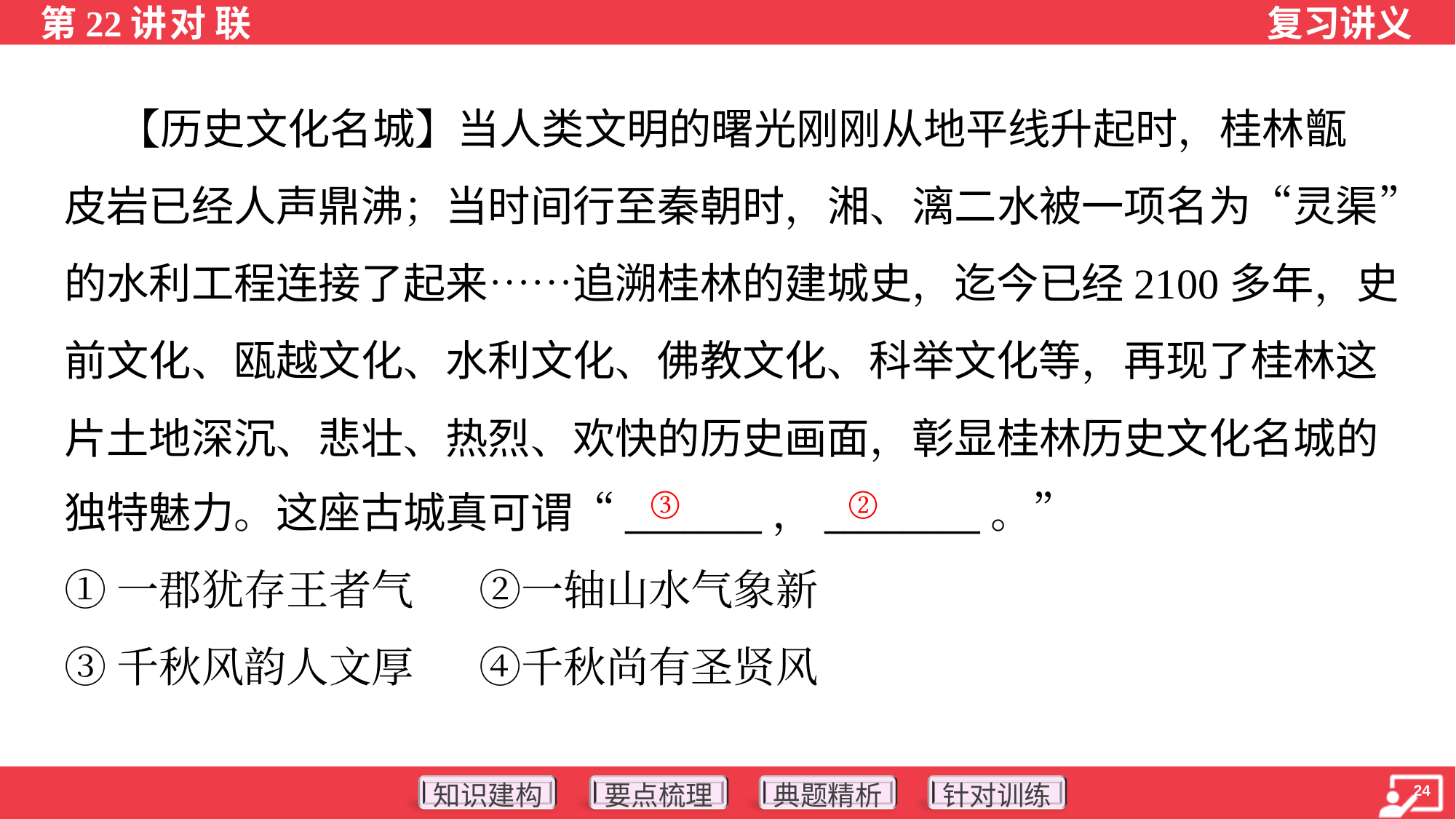

【历史文化名城】当人类文明的曙光刚刚从地平线升起时，桂林甑
皮岩已经人声鼎沸；当时间行至秦朝时，湘、漓二水被一项名为“灵渠”
的水利工程连接了起来……追溯桂林的建城史，迄今已经2100多年，史
前文化、瓯越文化、水利文化、佛教文化、科举文化等，再现了桂林这
片土地深沉、悲壮、热烈、欢快的历史画面，彰显桂林历史文化名城的
独特魅力。这座古城真可谓“_______，________。”
①一郡犹存王者气      ②一轴山水气象新
③千秋风韵人文厚      ④千秋尚有圣贤风
③
②